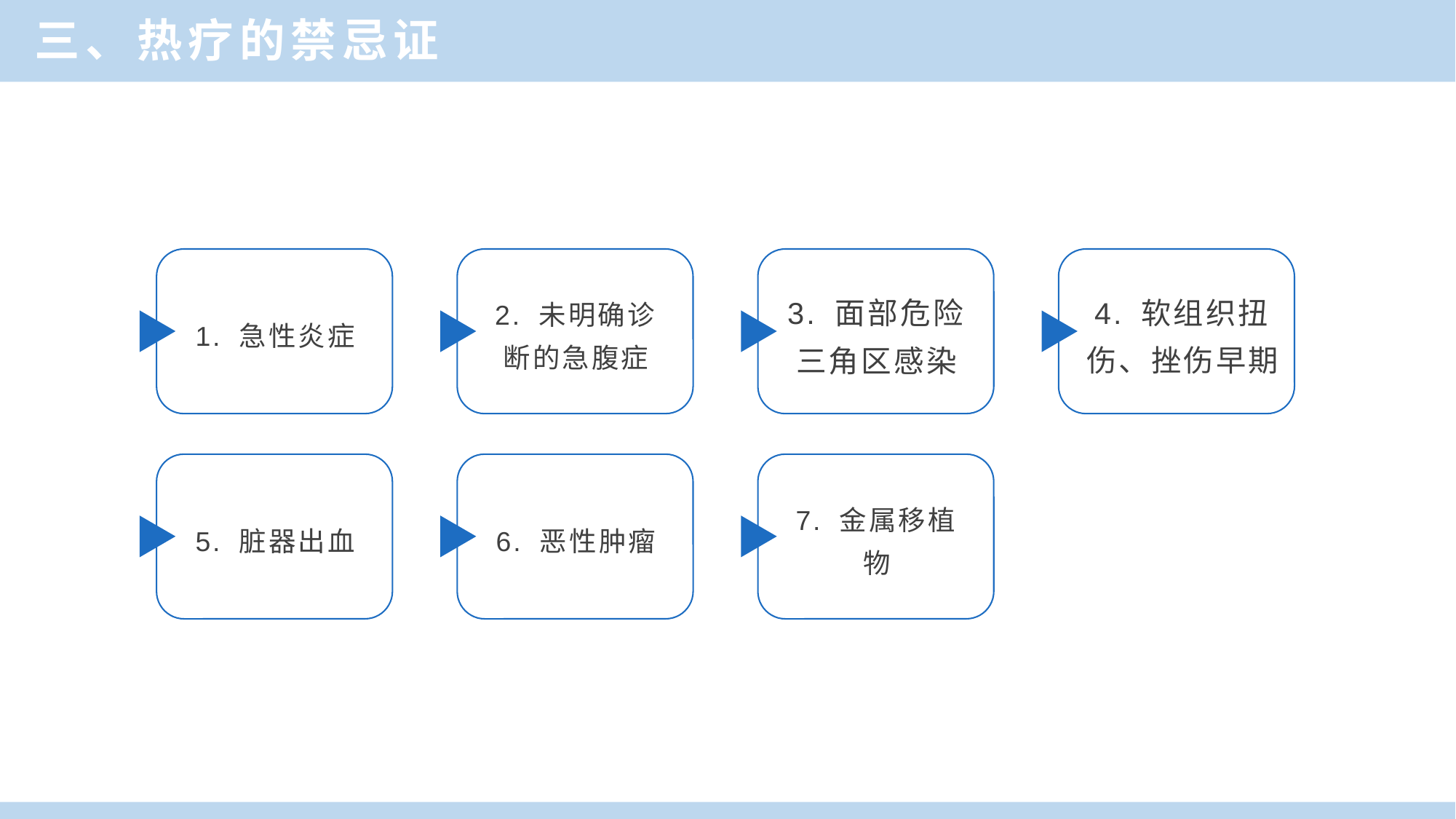

三、热疗的禁忌证

4. 软组织扭伤、挫伤早期
1. 急性炎症
2. 未明确诊断的急腹症
3. 面部危险三角区感染

5. 脏器出血
6. 恶性肿瘤
7. 金属移植物